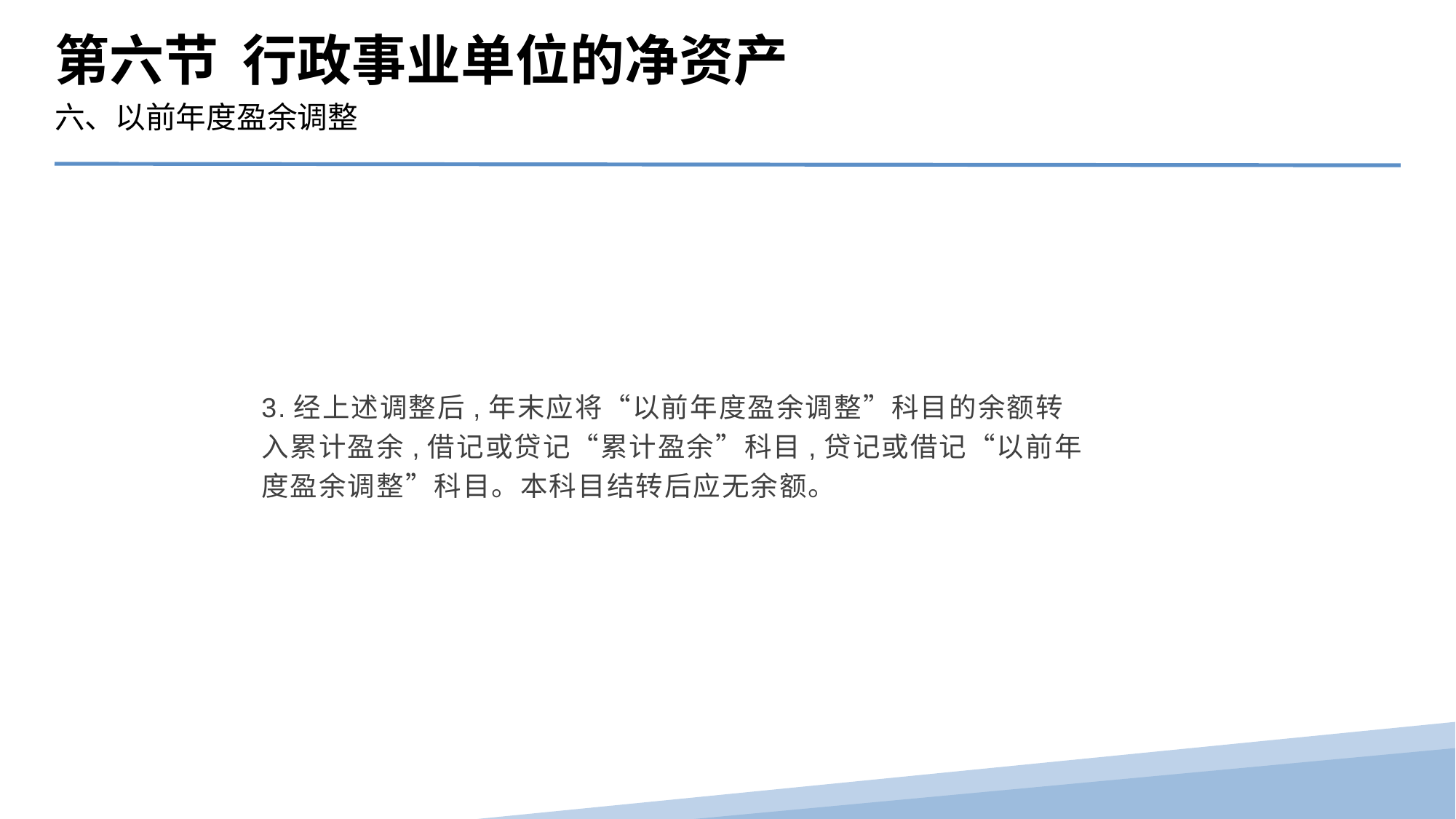

第六节  行政事业单位的净资产
六、以前年度盈余调整
3.经上述调整后,年末应将“以前年度盈余调整”科目的余额转入累计盈余,借记或贷记“累计盈余”科目,贷记或借记“以前年度盈余调整”科目。本科目结转后应无余额。